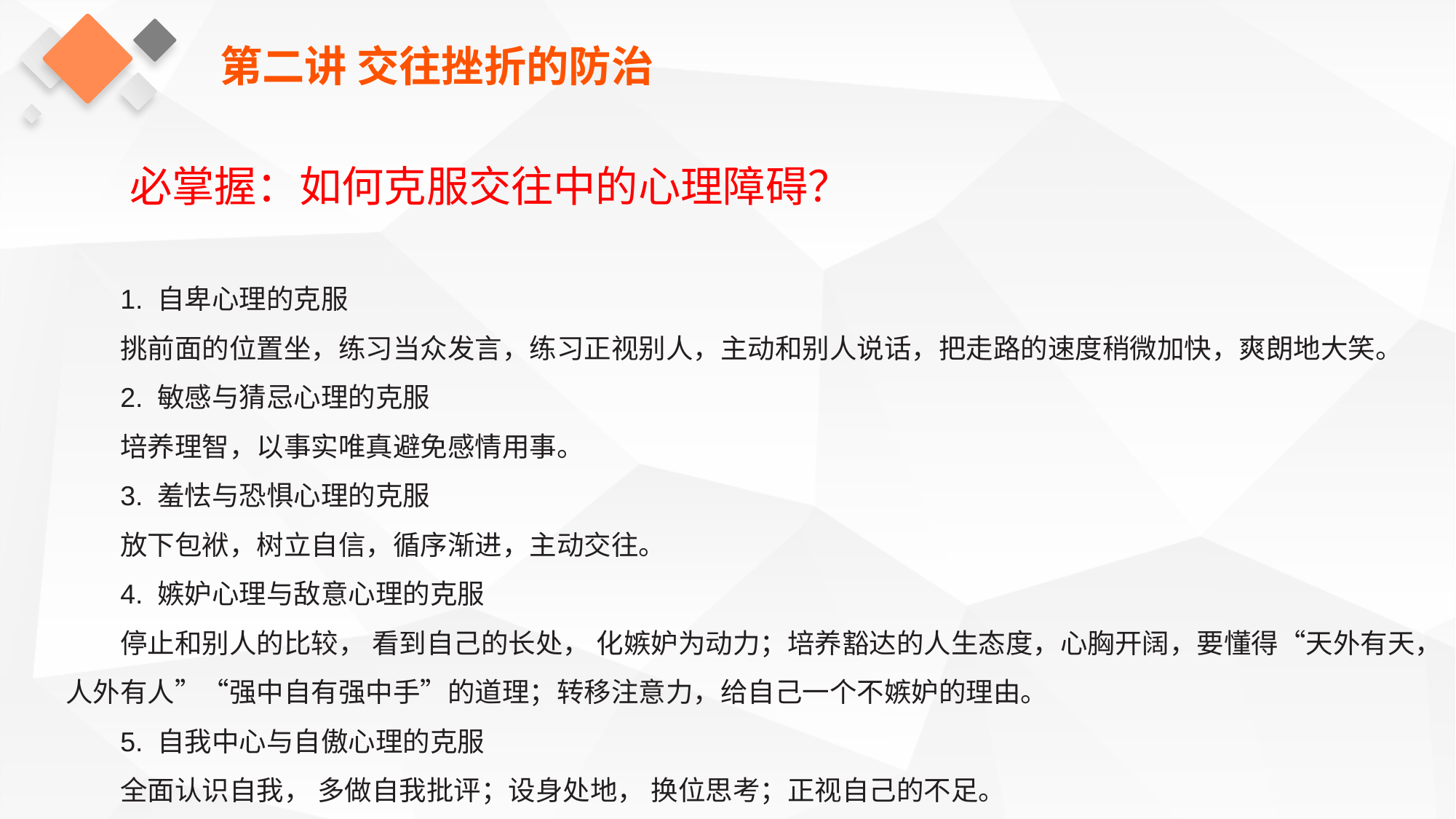

第二讲 交往挫折的防治
必掌握：如何克服交往中的心理障碍？
1. 自卑心理的克服
挑前面的位置坐，练习当众发言，练习正视别人，主动和别人说话，把走路的速度稍微加快，爽朗地大笑。
2. 敏感与猜忌心理的克服
培养理智，以事实唯真避免感情用事。
3. 羞怯与恐惧心理的克服
放下包袱，树立自信，循序渐进，主动交往。
4. 嫉妒心理与敌意心理的克服
停止和别人的比较， 看到自己的长处， 化嫉妒为动力；培养豁达的人生态度，心胸开阔，要懂得“天外有天，人外有人”“强中自有强中手”的道理；转移注意力，给自己一个不嫉妒的理由。
5. 自我中心与自傲心理的克服
全面认识自我， 多做自我批评；设身处地， 换位思考；正视自己的不足。